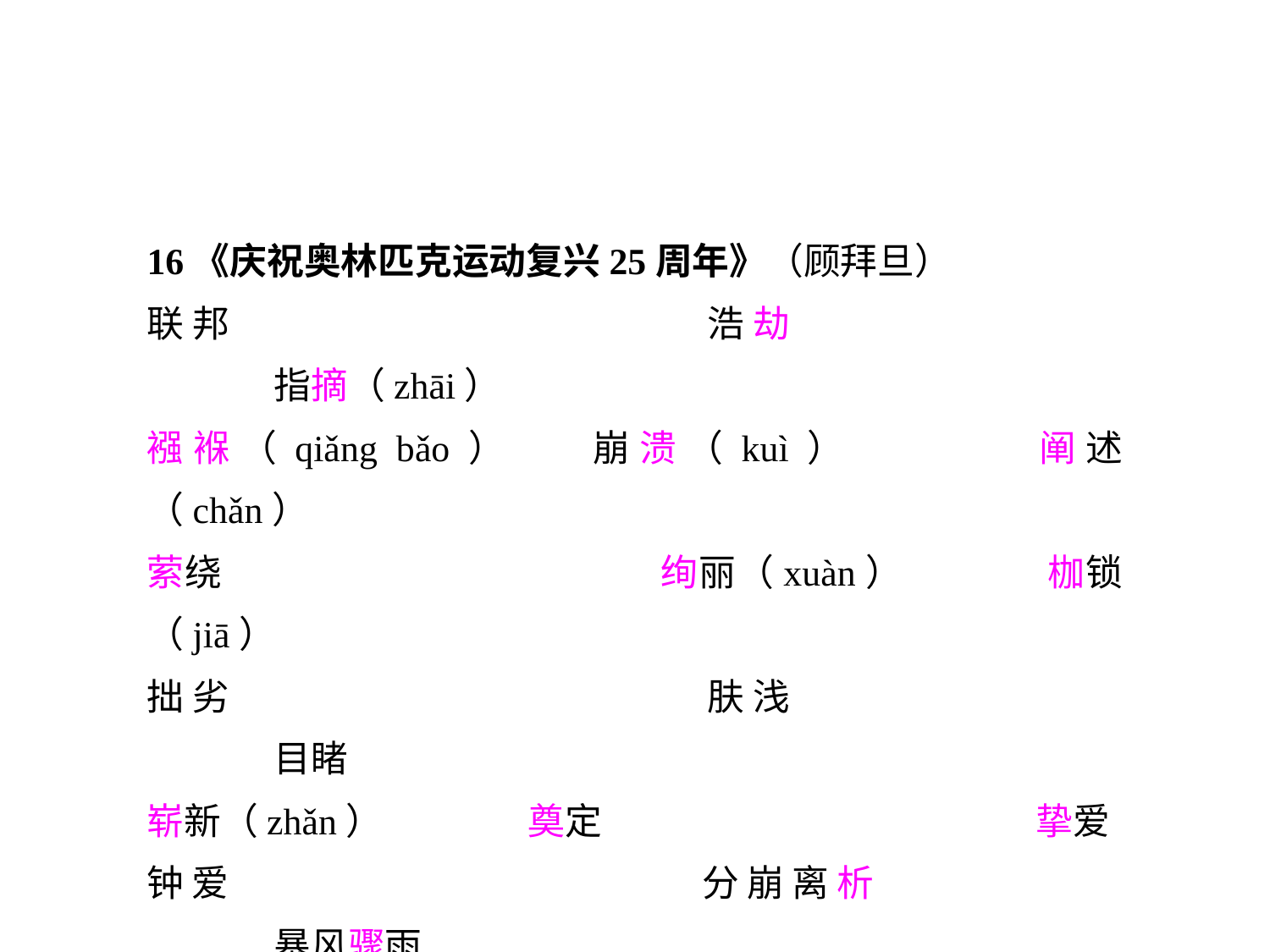

16《庆祝奥林匹克运动复兴25周年》（顾拜旦）
联邦				浩劫				指摘（zhāi）
襁褓（qiǎng bǎo）	崩溃（kuì）		阐述（chǎn）
萦绕				绚丽（xuàn）		枷锁（jiā）
拙劣				肤浅				目睹
崭新（zhǎn）		奠定				挚爱
钟爱				分崩离析			暴风骤雨
担惊受怕			行将就木（xíng）	相辅相成
自圆其说